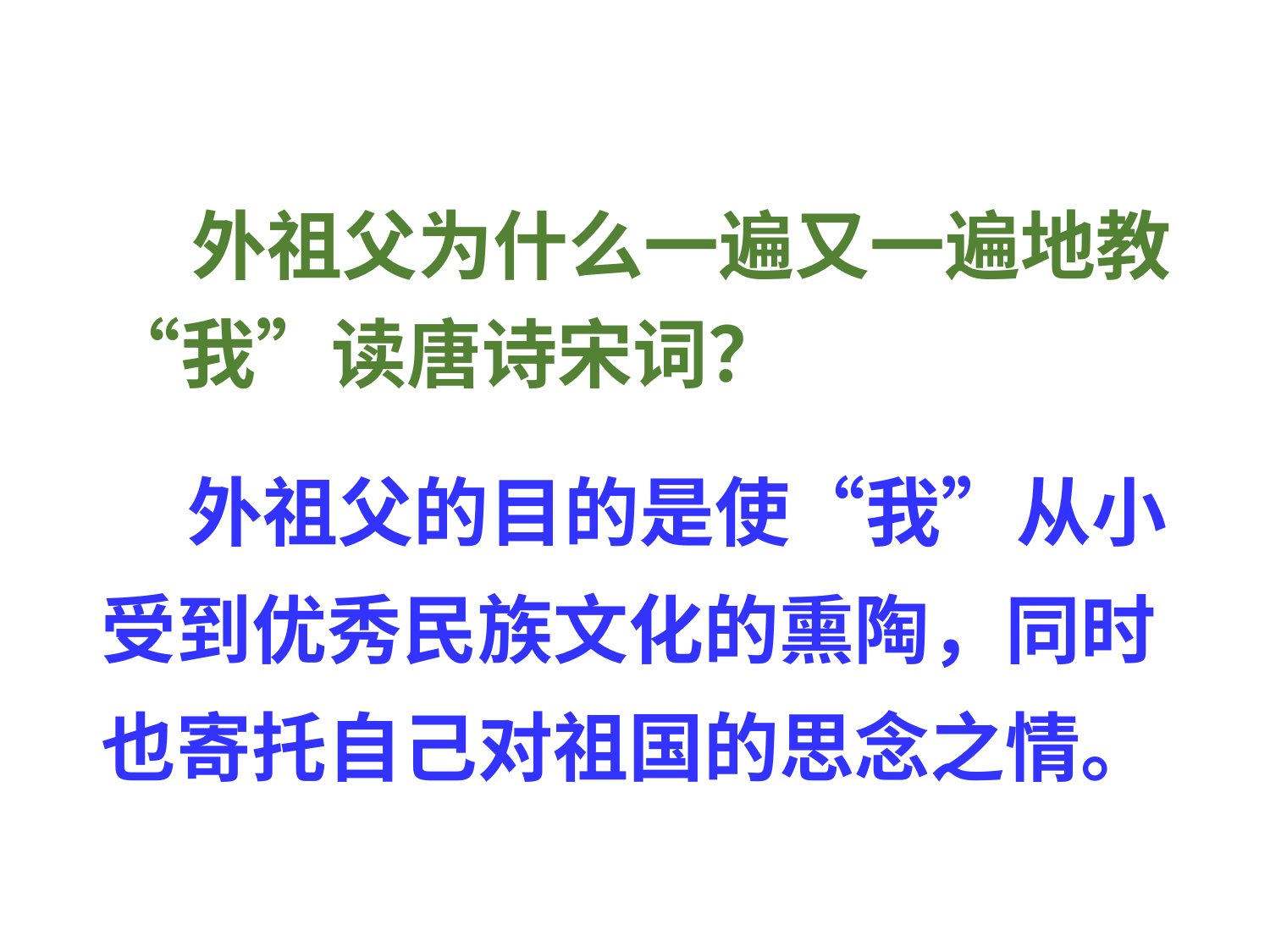

外祖父为什么一遍又一遍地教“我”读唐诗宋词？
    外祖父的目的是使“我”从小受到优秀民族文化的熏陶，同时也寄托自己对祖国的思念之情。